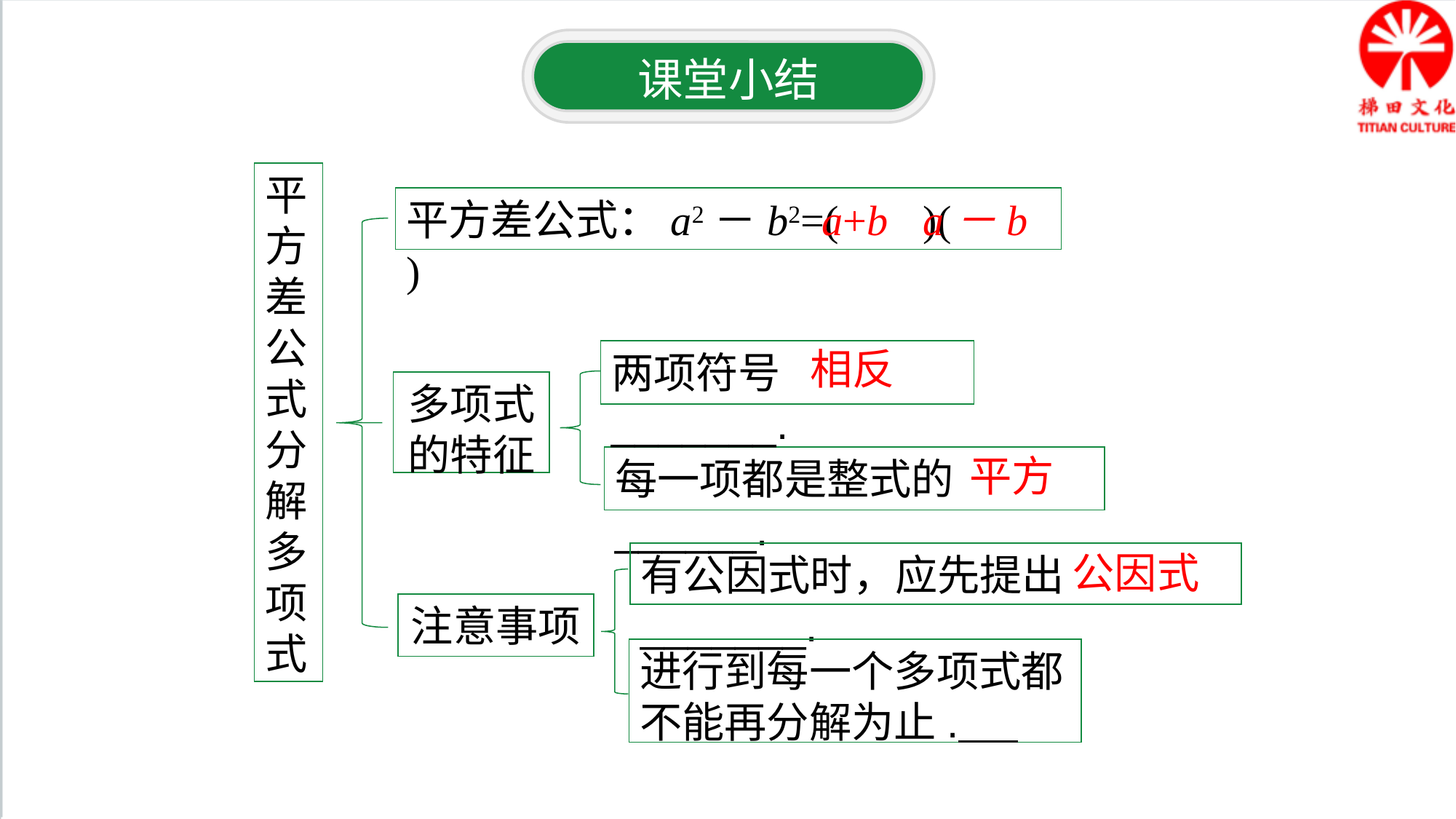

课堂小结
平方差公式分解多项式
平方差公式：a2－b2=(        )(          )
a+b
a－b

相反
两项符号_______.

多项式
的特征
平方
每一项都是整式的______.
公因式
有公因式时，应先提出_______.

注意事项
进行到每一个多项式都不能再分解为止.